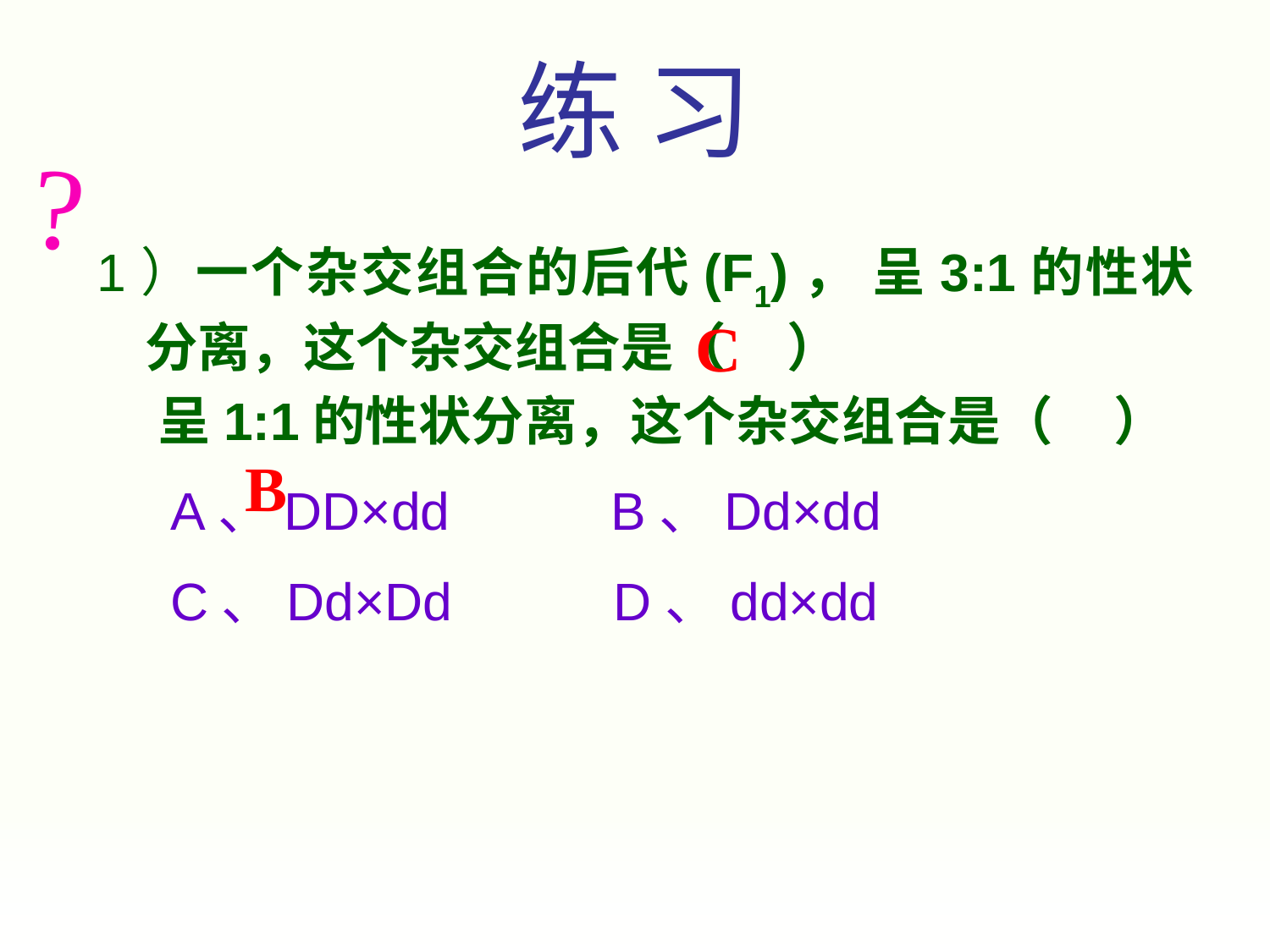

练 习
?
1）一个杂交组合的后代(F1)， 呈3:1的性状分离，这个杂交组合是（     ）
    呈1:1的性状分离，这个杂交组合是（     ）
     A、DD×dd           B、Dd×dd
     C、Dd×Dd           D、dd×dd
C
B